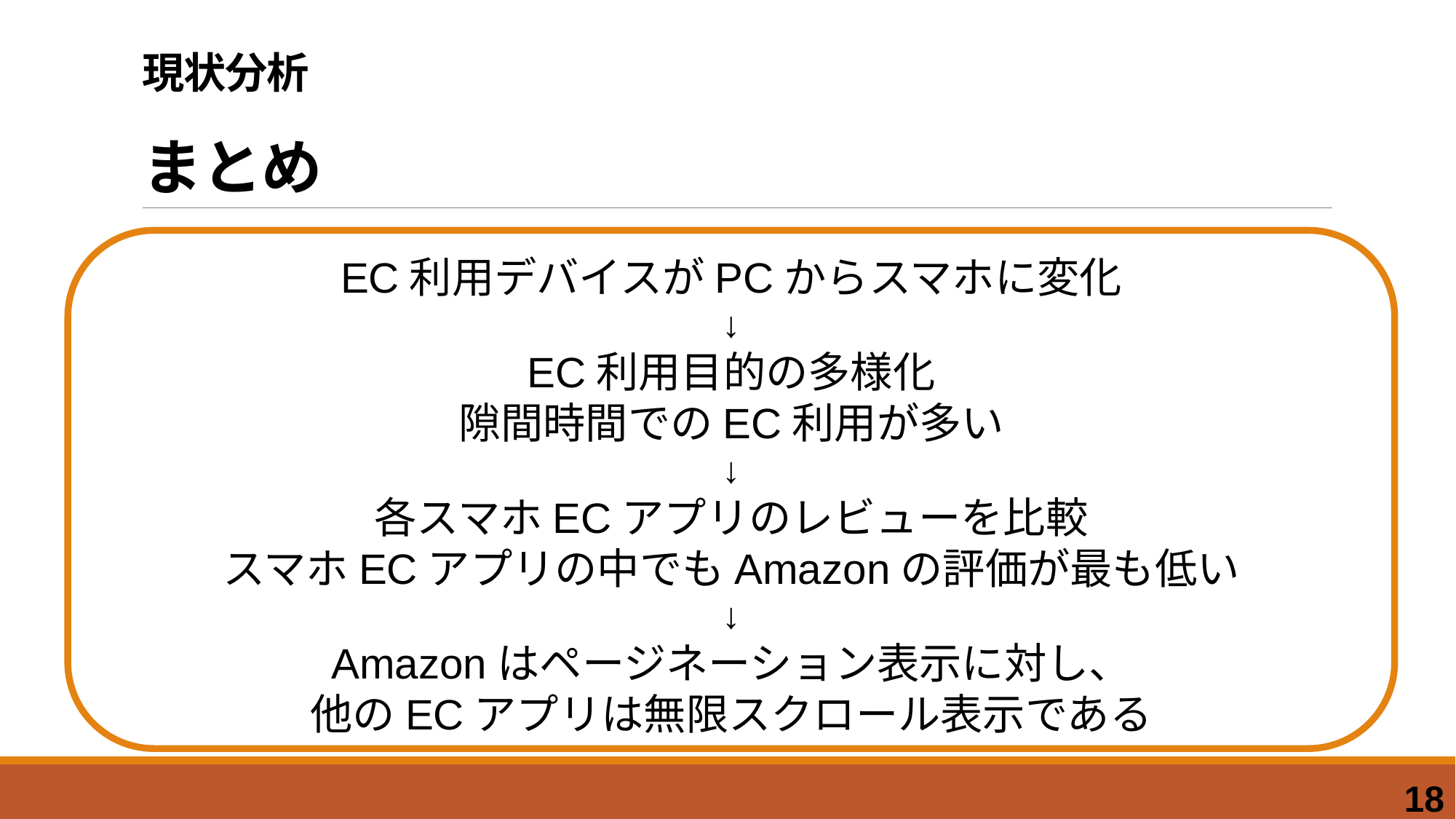

# 現状分析 まとめ

EC利用デバイスがPCからスマホに変化
↓
EC利用目的の多様化
隙間時間でのEC利用が多い
↓
各スマホECアプリのレビューを比較
スマホECアプリの中でもAmazonの評価が最も低い
↓
Amazonはページネーション表示に対し、
他のECアプリは無限スクロール表示である
18